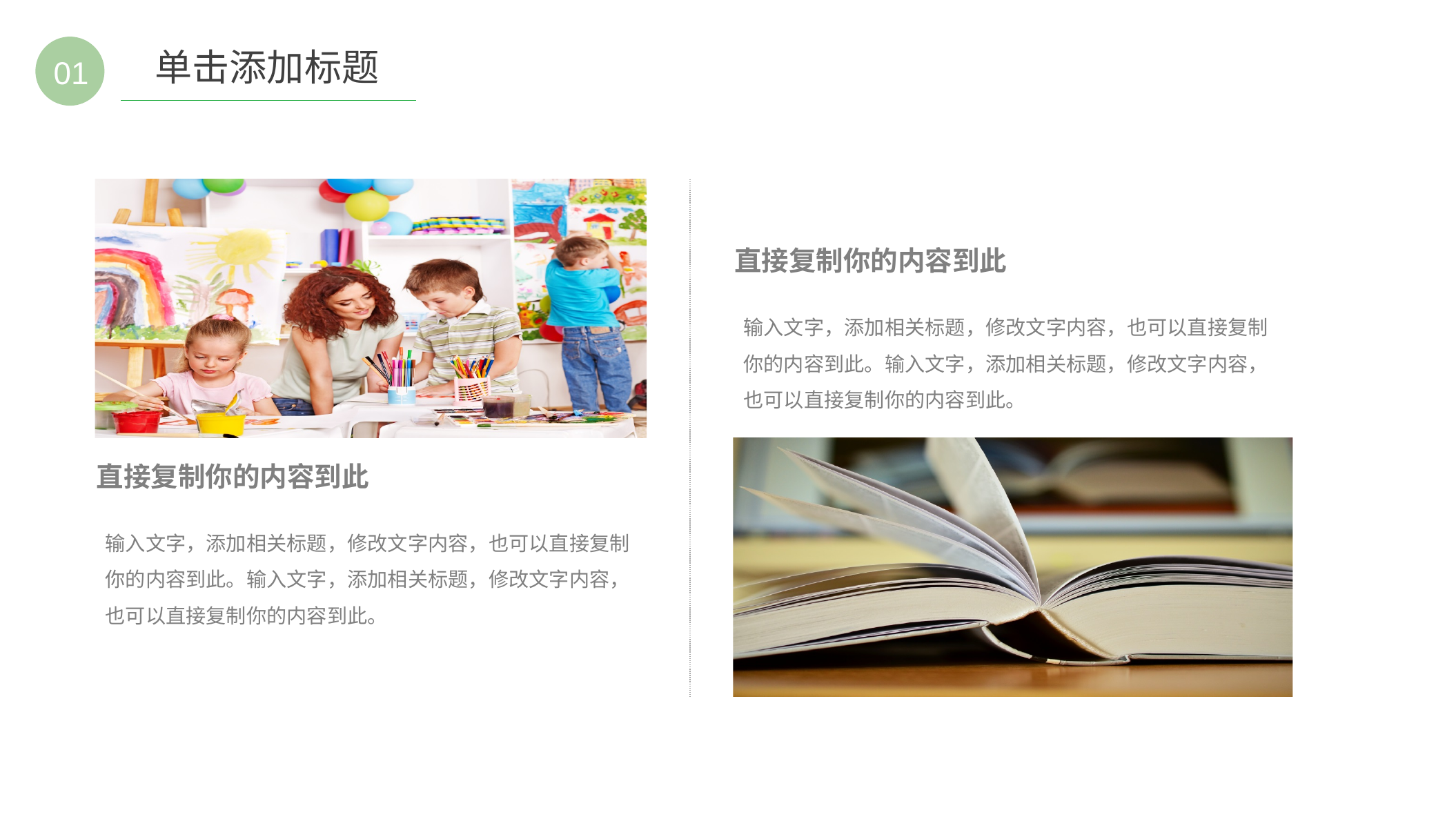

01
单击添加标题

直接复制你的内容到此
输入文字，添加相关标题，修改文字内容，也可以直接复制你的内容到此。输入文字，添加相关标题，修改文字内容，也可以直接复制你的内容到此。
直接复制你的内容到此
输入文字，添加相关标题，修改文字内容，也可以直接复制你的内容到此。输入文字，添加相关标题，修改文字内容，也可以直接复制你的内容到此。